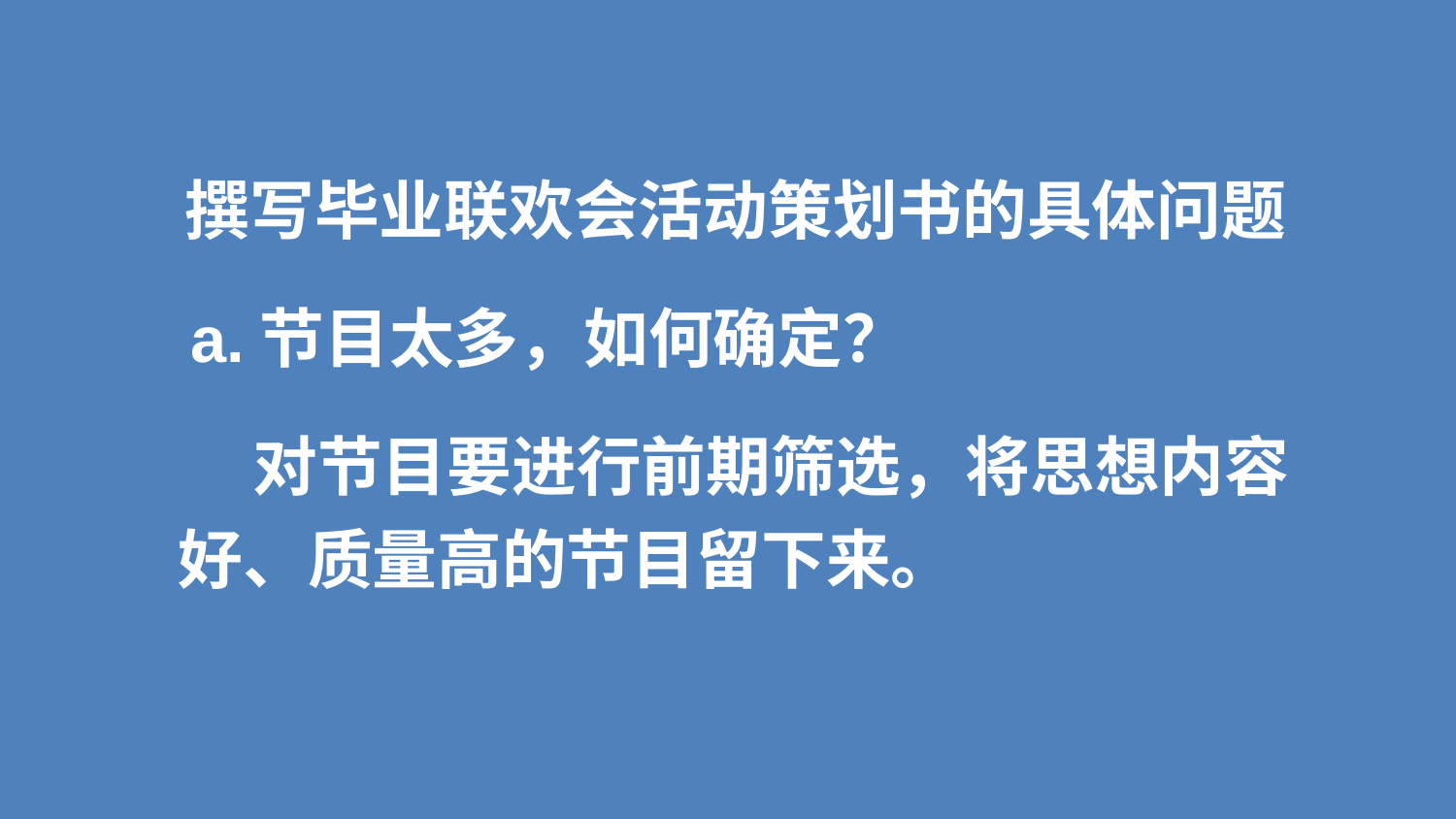

撰写毕业联欢会活动策划书的具体问题
a.节目太多，如何确定？
    对节目要进行前期筛选，将思想内容好、质量高的节目留下来。